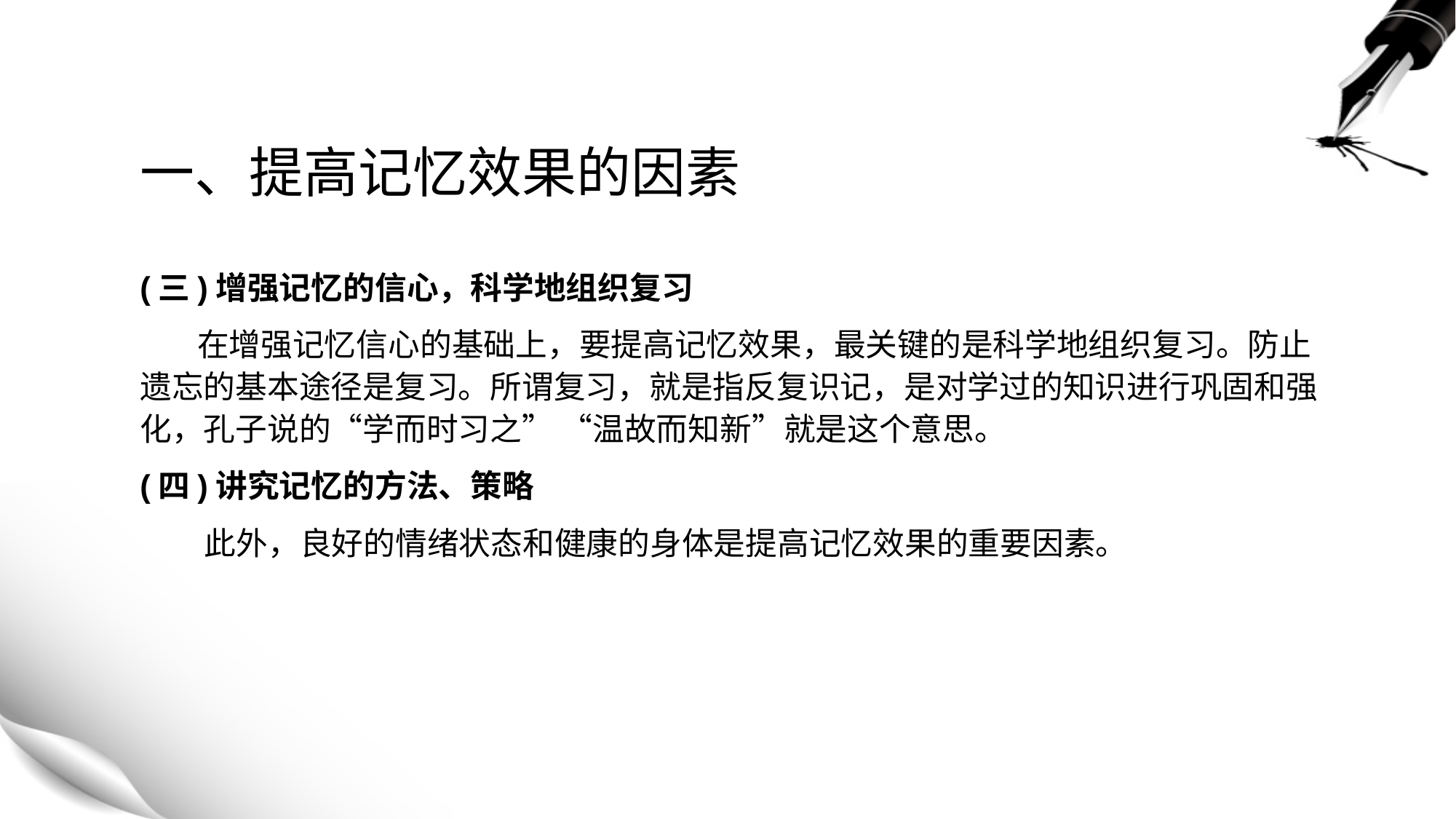

# 一、提高记忆效果的因素
(三)增强记忆的信心，科学地组织复习
       在增强记忆信心的基础上，要提高记忆效果，最关键的是科学地组织复习。防止遗忘的基本途径是复习。所谓复习，就是指反复识记，是对学过的知识进行巩固和强化，孔子说的“学而时习之” “温故而知新”就是这个意思。
(四)讲究记忆的方法、策略
        此外，良好的情绪状态和健康的身体是提高记忆效果的重要因素。